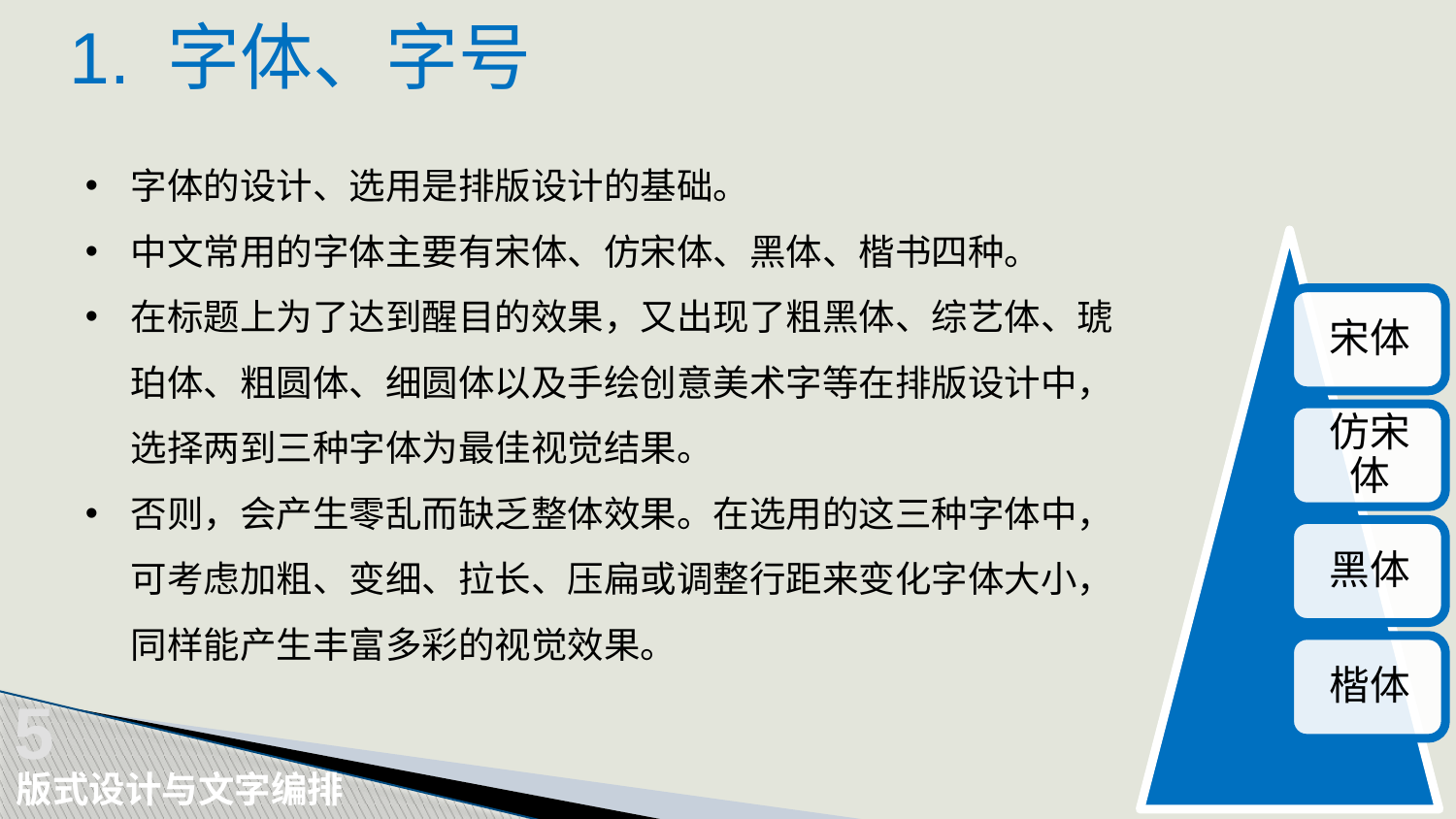

1. 字体、字号
字体的设计、选用是排版设计的基础。
中文常用的字体主要有宋体、仿宋体、黑体、楷书四种。
在标题上为了达到醒目的效果，又出现了粗黑体、综艺体、琥珀体、粗圆体、细圆体以及手绘创意美术字等在排版设计中，选择两到三种字体为最佳视觉结果。
否则，会产生零乱而缺乏整体效果。在选用的这三种字体中，可考虑加粗、变细、拉长、压扁或调整行距来变化字体大小，同样能产生丰富多彩的视觉效果。
宋体
仿宋体
黑体
楷体
5
 版式设计与文字编排